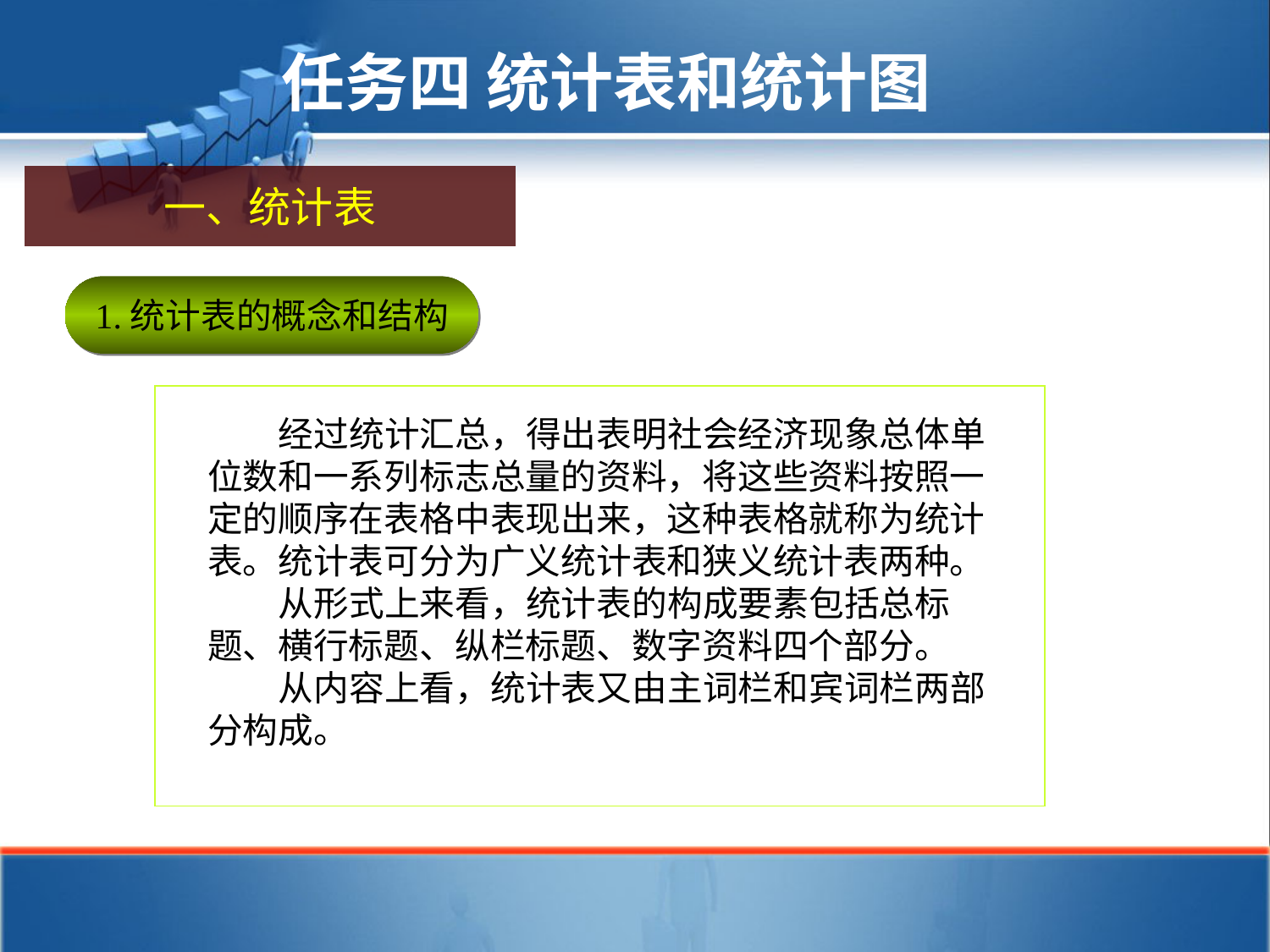

任务四 统计表和统计图
一、统计表
1.统计表的概念和结构

        经过统计汇总，得出表明社会经济现象总体单位数和一系列标志总量的资料，将这些资料按照一定的顺序在表格中表现出来，这种表格就称为统计表。统计表可分为广义统计表和狭义统计表两种。
        从形式上来看，统计表的构成要素包括总标题、横行标题、纵栏标题、数字资料四个部分。
        从内容上看，统计表又由主词栏和宾词栏两部分构成。